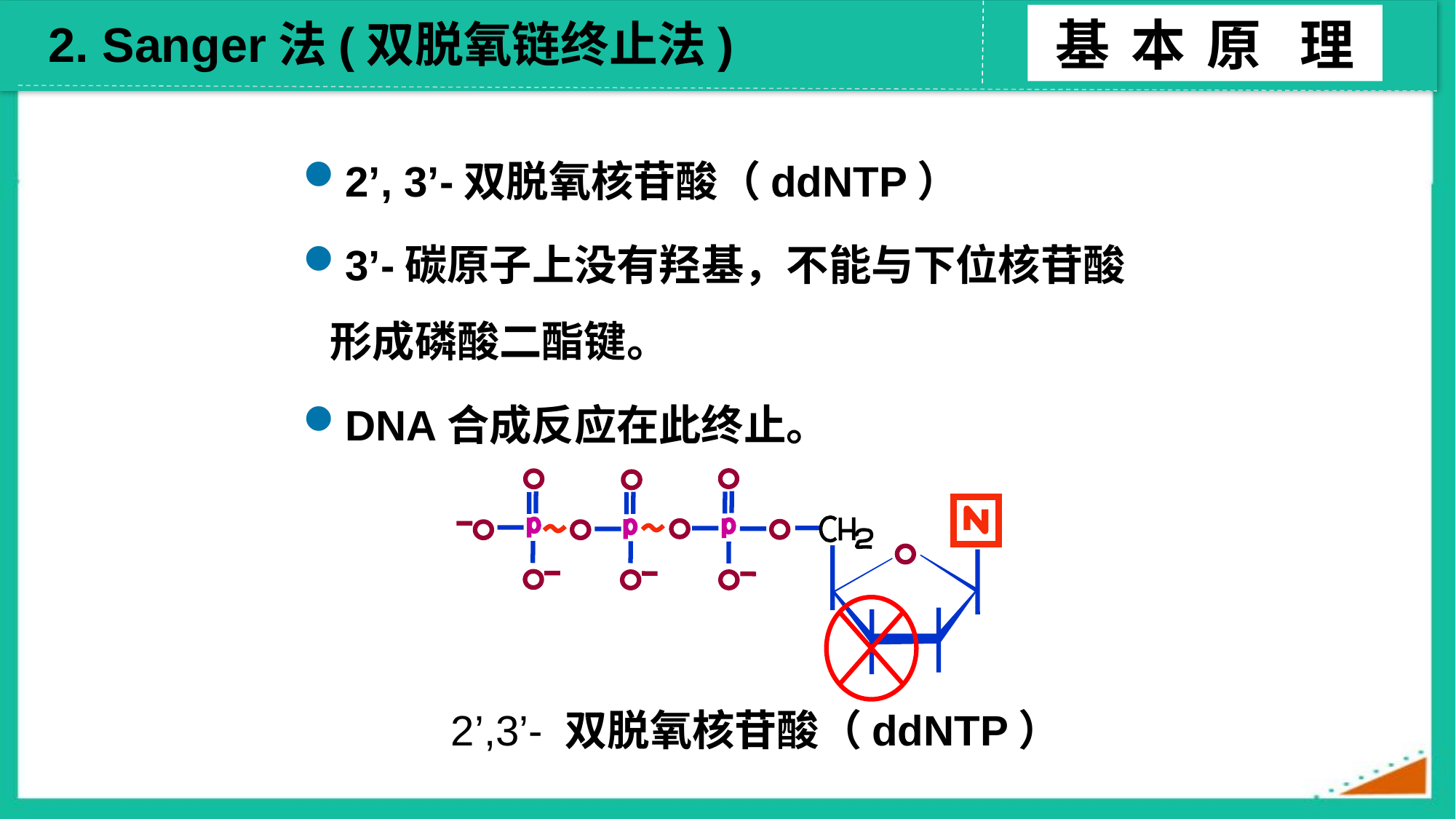

基 本 原  理
2. Sanger法(双脱氧链终止法)

2’, 3’-双脱氧核苷酸（ddNTP）
3’-碳原子上没有羟基，不能与下位核苷酸形成磷酸二酯键。
DNA合成反应在此终止。

2’,3’- 双脱氧核苷酸（ddNTP）